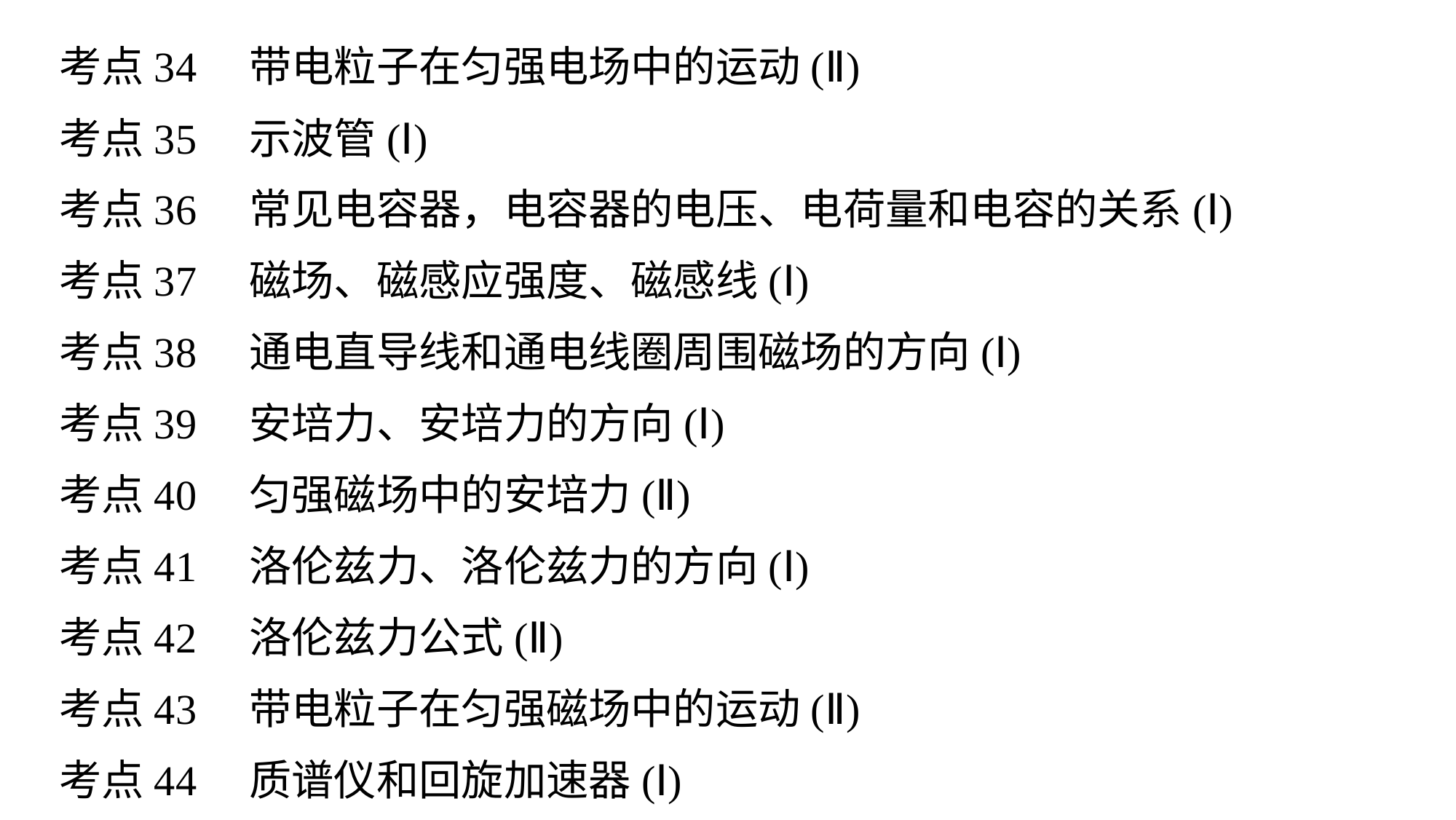

考点34　带电粒子在匀强电场中的运动(Ⅱ)
考点35　示波管(Ⅰ)
考点36　常见电容器，电容器的电压、电荷量和电容的关系(Ⅰ)
考点37　磁场、磁感应强度、磁感线(Ⅰ)
考点38　通电直导线和通电线圈周围磁场的方向(Ⅰ)
考点39　安培力、安培力的方向(Ⅰ)
考点40　匀强磁场中的安培力(Ⅱ)
考点41　洛伦兹力、洛伦兹力的方向(Ⅰ)
考点42　洛伦兹力公式(Ⅱ)
考点43　带电粒子在匀强磁场中的运动(Ⅱ)
考点44　质谱仪和回旋加速器(Ⅰ)